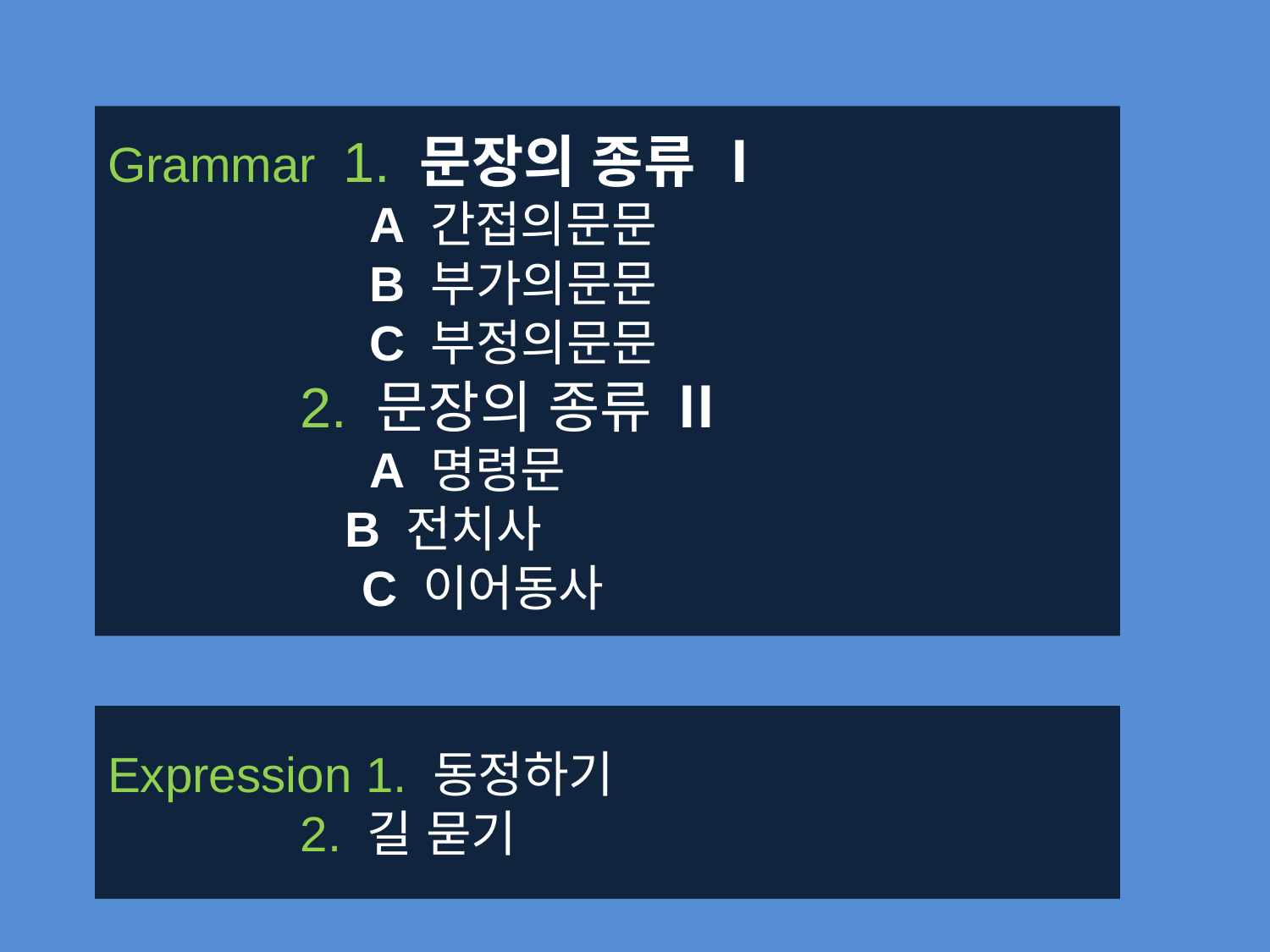

Grammar  1. 문장의 종류 Ⅰ
	A 간접의문문
	 B 부가의문문
	 C 부정의문문
              2. 문장의 종류 Ⅱ
          	A 명령문
	        B 전치사
		C 이어동사
Expression 1. 동정하기
              2. 길 묻기